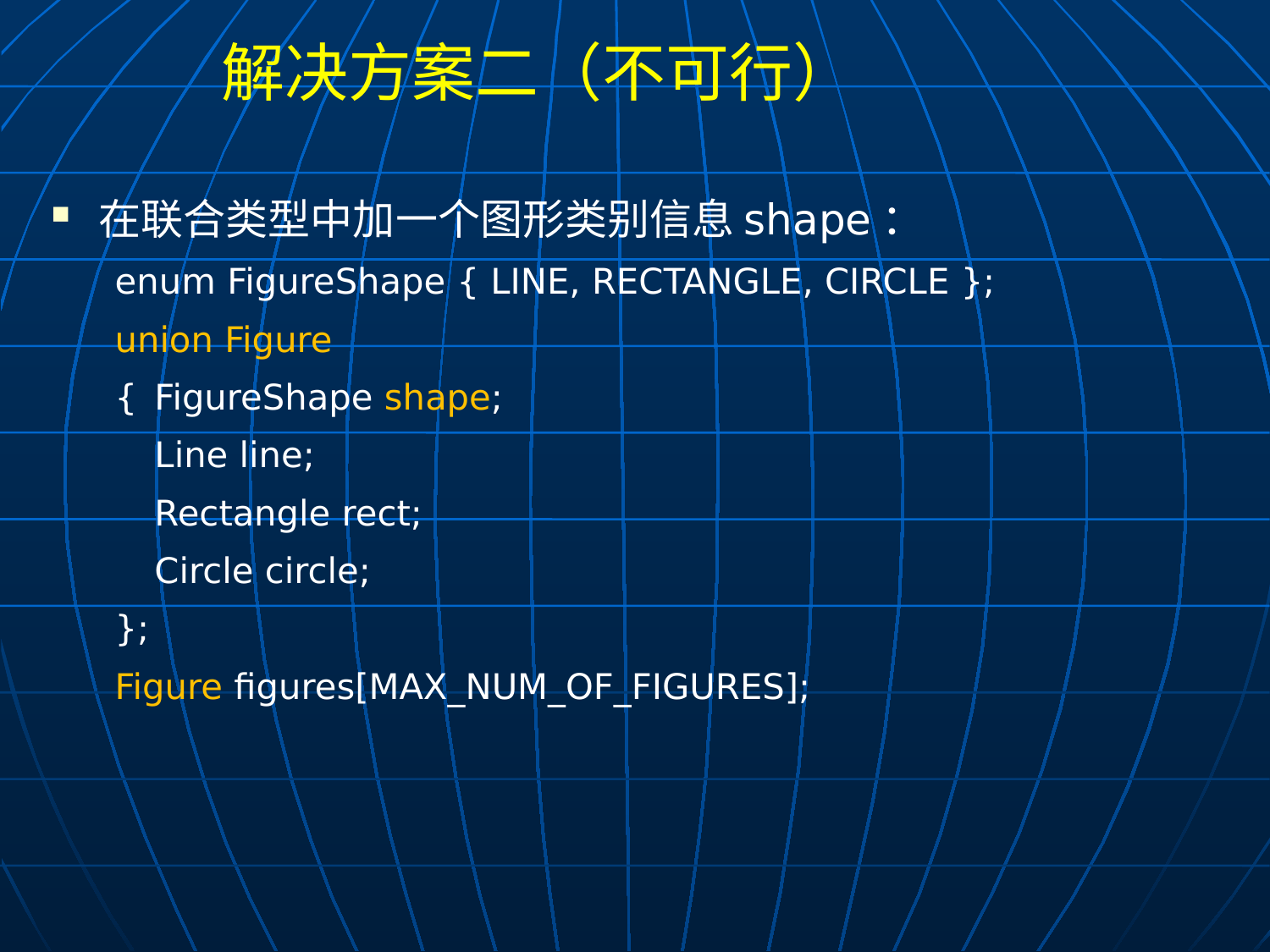

# 解决方案二（不可行）
在联合类型中加一个图形类别信息shape：
enum FigureShape { LINE, RECTANGLE, CIRCLE };
union Figure
{	FigureShape shape;
	Line line;
	Rectangle rect;
	Circle circle;
};
Figure figures[MAX_NUM_OF_FIGURES];